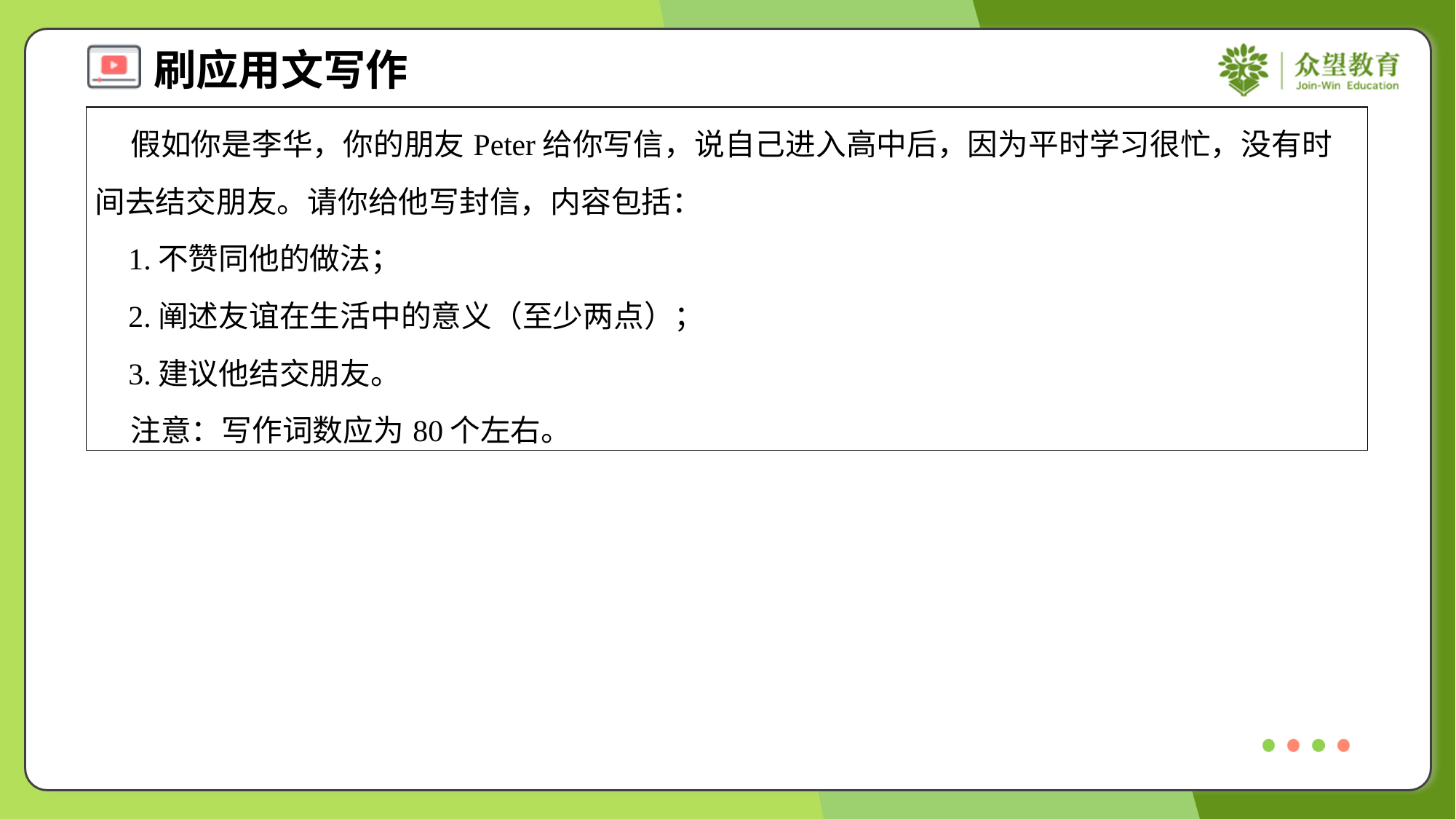

| 假如你是李华，你的朋友Peter给你写信，说自己进入高中后，因为平时学习很忙，没有时间去结交朋友。请你给他写封信，内容包括： 1.不赞同他的做法； 2.阐述友谊在生活中的意义（至少两点）； 3.建议他结交朋友。 注意：写作词数应为80个左右。 |
| --- |